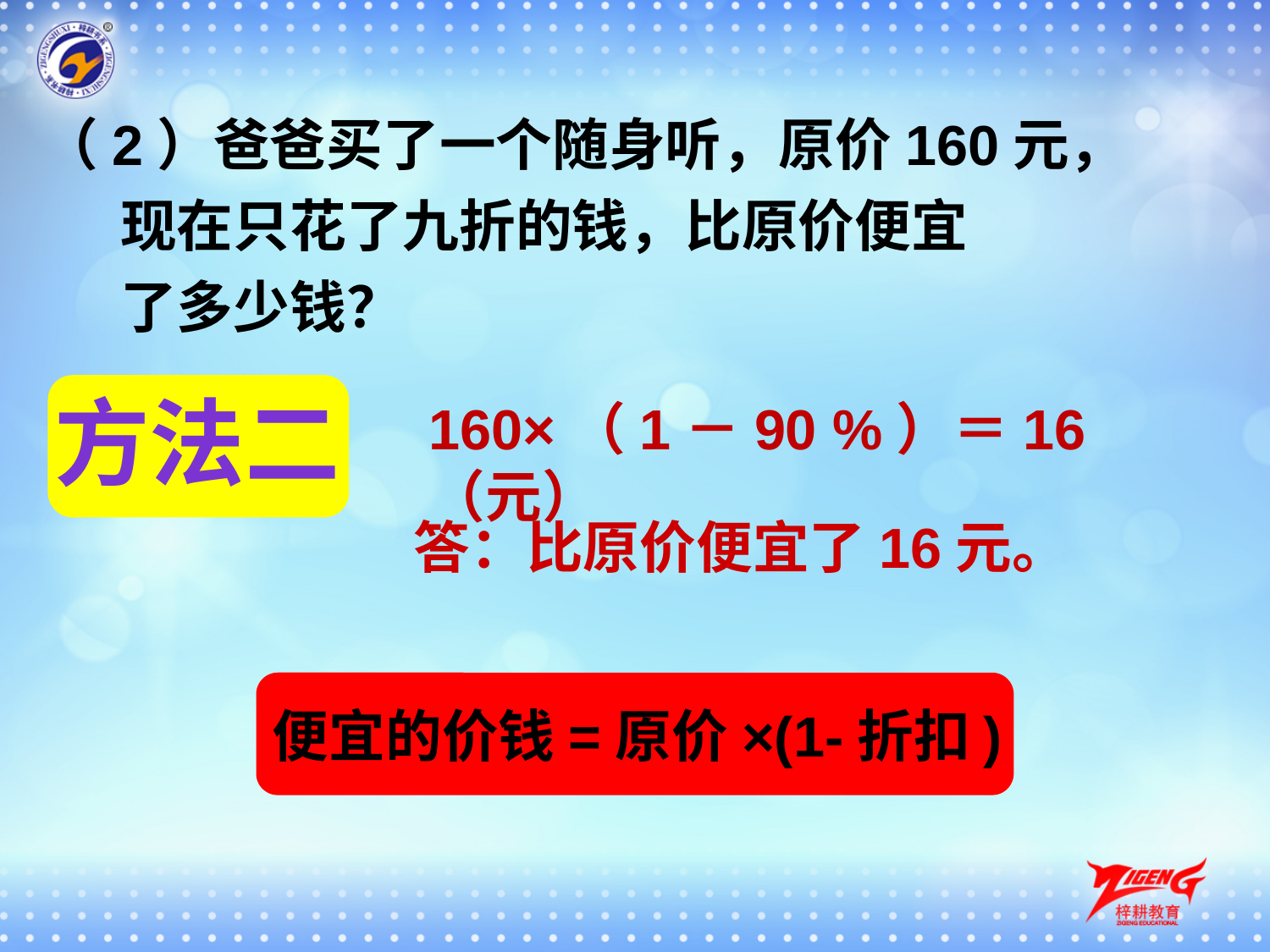

（2）爸爸买了一个随身听，原价160元，
     现在只花了九折的钱，比原价便宜
     了多少钱？
方法二

160×（1－90 %）＝16（元）
答：比原价便宜了16元。

便宜的价钱=原价×(1-折扣)